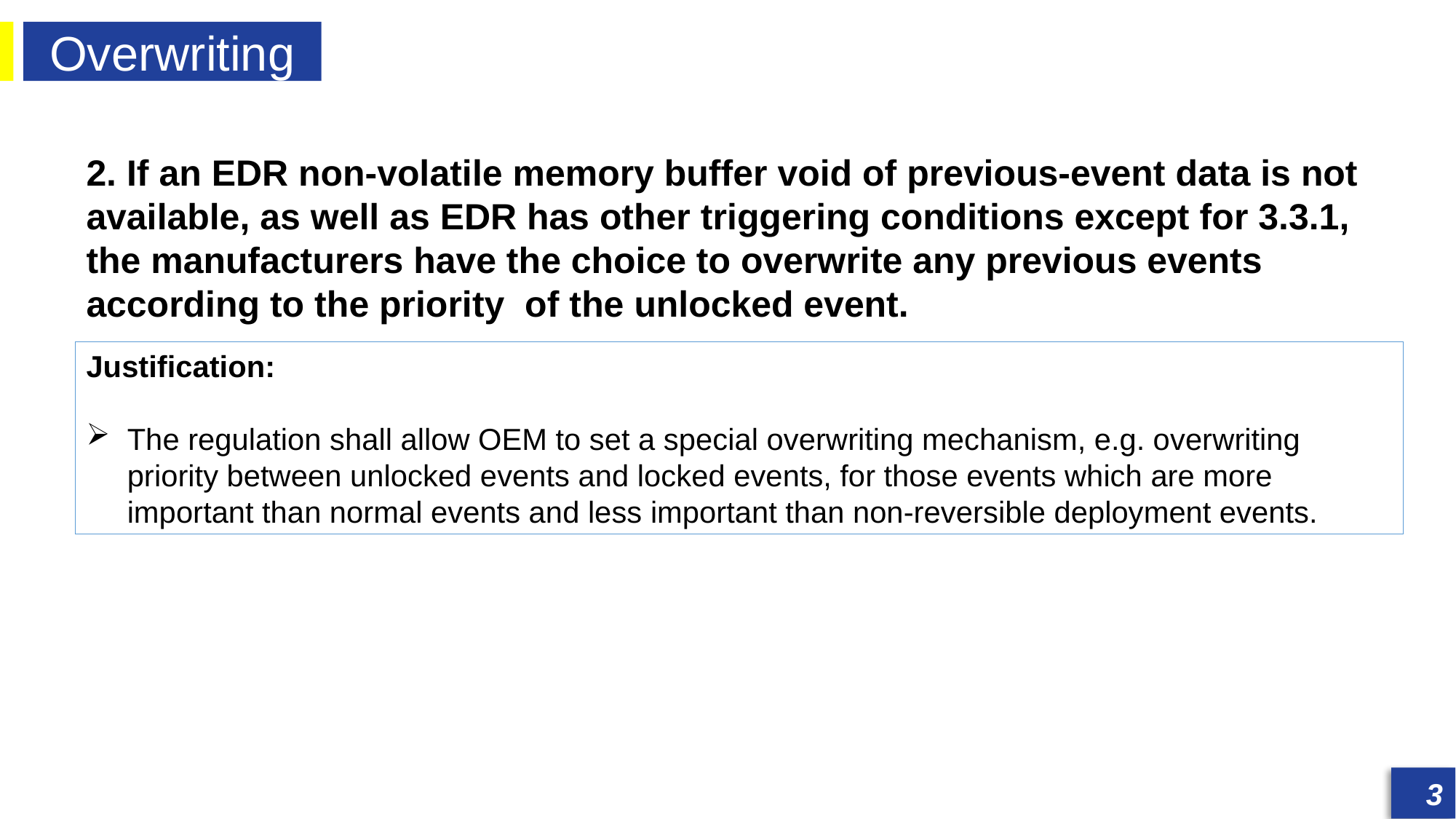

Overwriting
发展历程
发展历程
2. If an EDR non-volatile memory buffer void of previous-event data is not available, as well as EDR has other triggering conditions except for 3.3.1, the manufacturers have the choice to overwrite any previous events according to the priority  of the unlocked event.
Justification:

The regulation shall allow OEM to set a special overwriting mechanism, e.g. overwriting priority between unlocked events and locked events, for those events which are more important than normal events and less important than non-reversible deployment events.
3